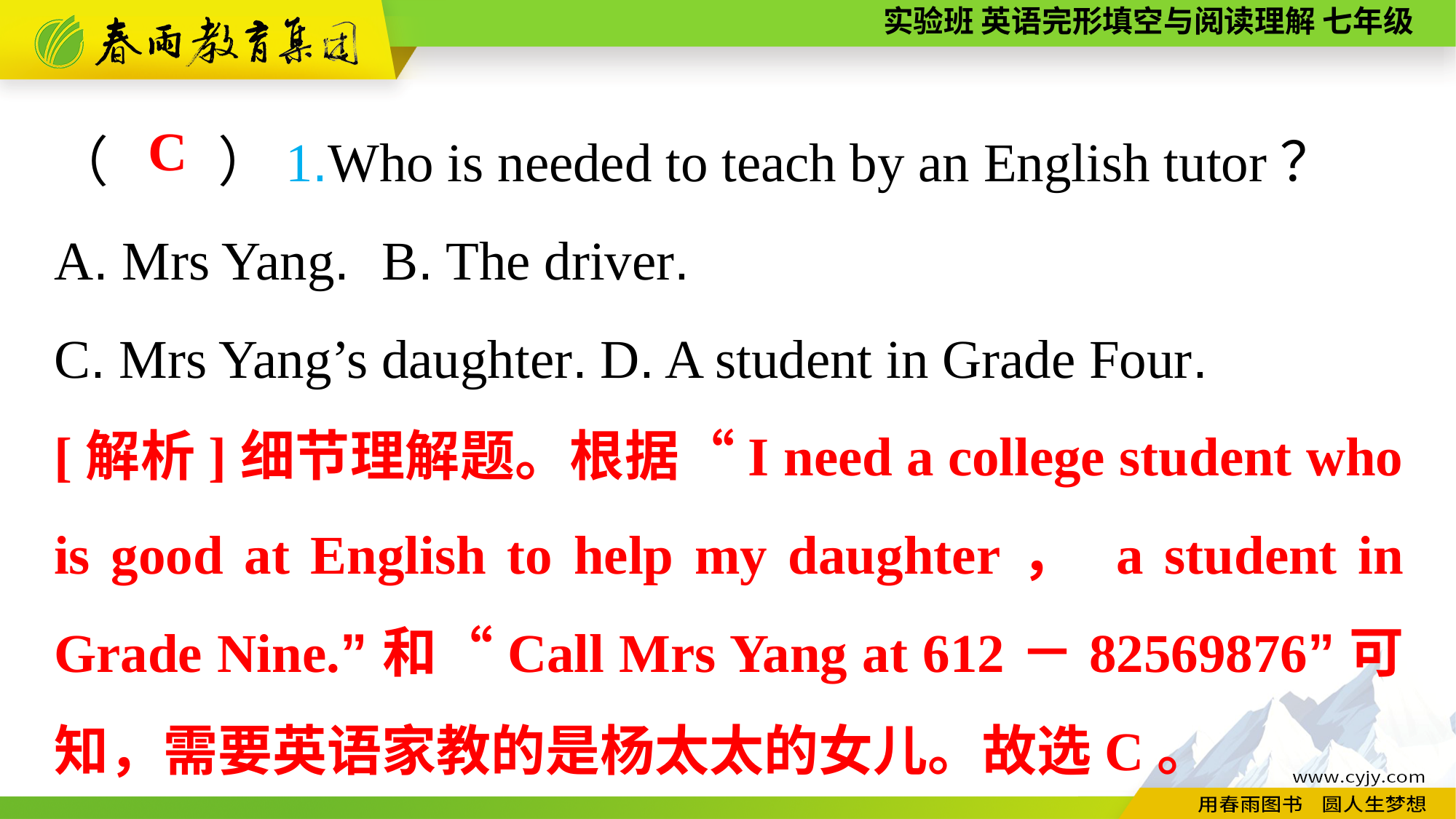

（　　）1.Who is needed to teach by an English tutor？
A. Mrs Yang.	B. The driver.
C. Mrs Yang’s daughter.	D. A student in Grade Four.
C
[解析]细节理解题。根据“I need a college student who is good at English to help my daughter， a student in Grade Nine.”和“Call Mrs Yang at 612－82569876”可知，需要英语家教的是杨太太的女儿。故选C。